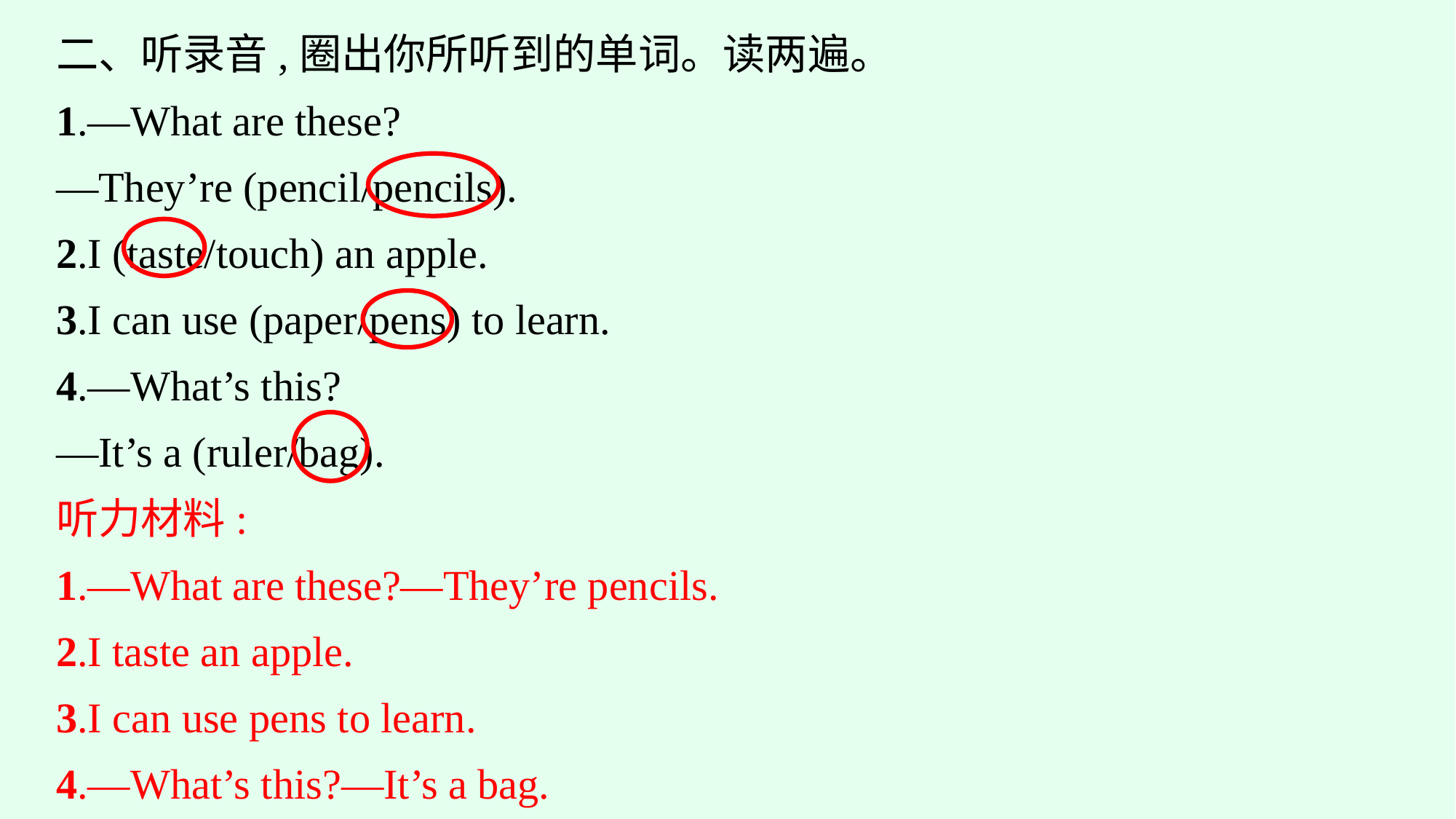

二、听录音,圈出你所听到的单词。读两遍。
1.—What are these?
—They’re (pencil/pencils).
2.I (taste/touch) an apple.
3.I can use (paper/pens) to learn.
4.—What’s this?
—It’s a (ruler/bag).

听力材料:
1.—What are these?—They’re pencils.
2.I taste an apple.
3.I can use pens to learn.
4.—What’s this?—It’s a bag.